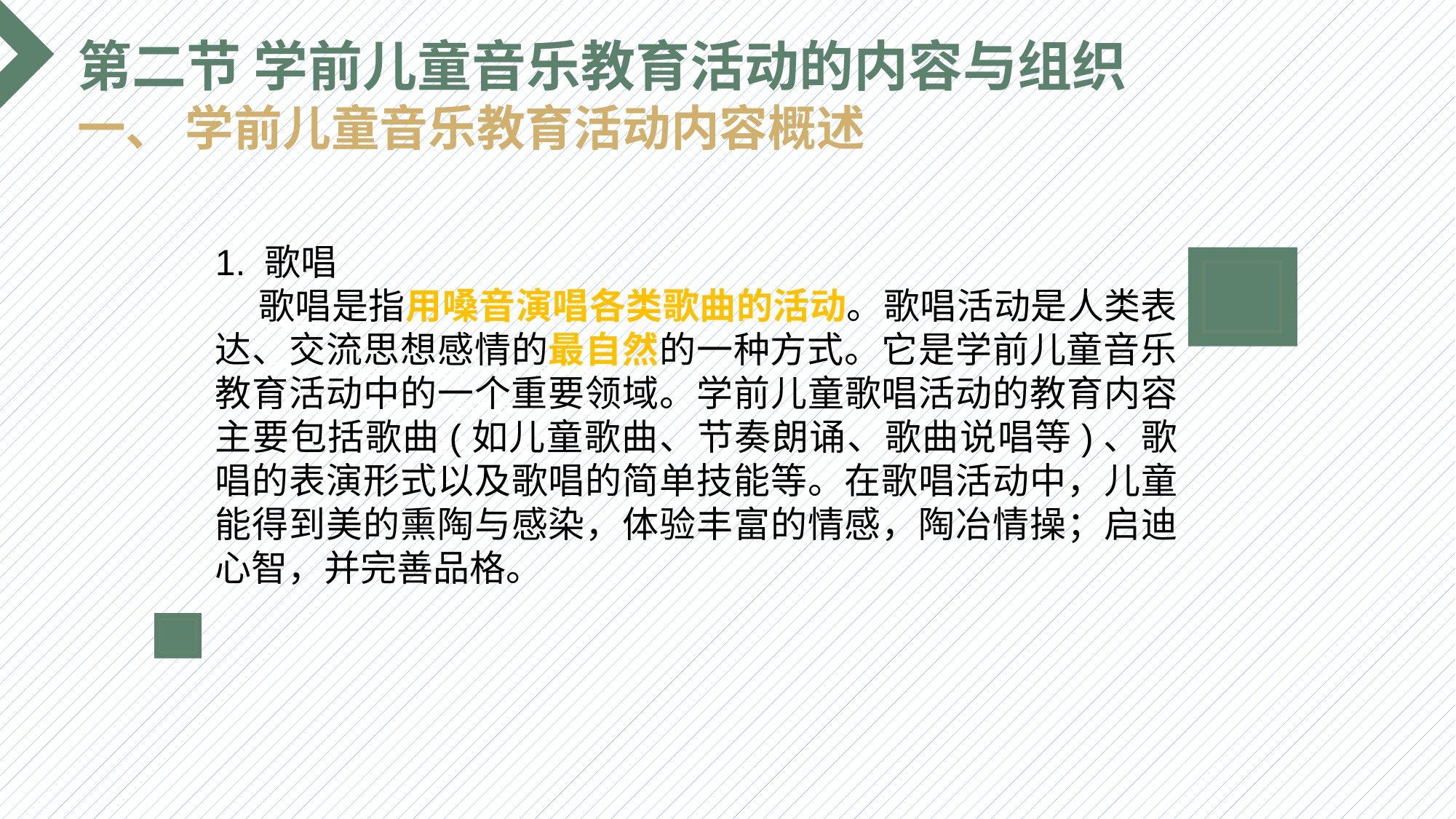

第二节 学前儿童音乐教育活动的内容与组织
一、 学前儿童音乐教育活动内容概述

1. 歌唱
    歌唱是指用嗓音演唱各类歌曲的活动。歌唱活动是人类表达、交流思想感情的最自然的一种方式。它是学前儿童音乐教育活动中的一个重要领域。学前儿童歌唱活动的教育内容主要包括歌曲(如儿童歌曲、节奏朗诵、歌曲说唱等)、歌唱的表演形式以及歌唱的简单技能等。在歌唱活动中，儿童能得到美的熏陶与感染，体验丰富的情感，陶冶情操；启迪心智，并完善品格。

选题背景
输入您的内容，请简要说明，言简意赅即可输入您的内容，请简要说明，言简意赅即可输入您的内容，请简要说明，言简意赅即可输入您的内容，请简要说明，言简意赅即可